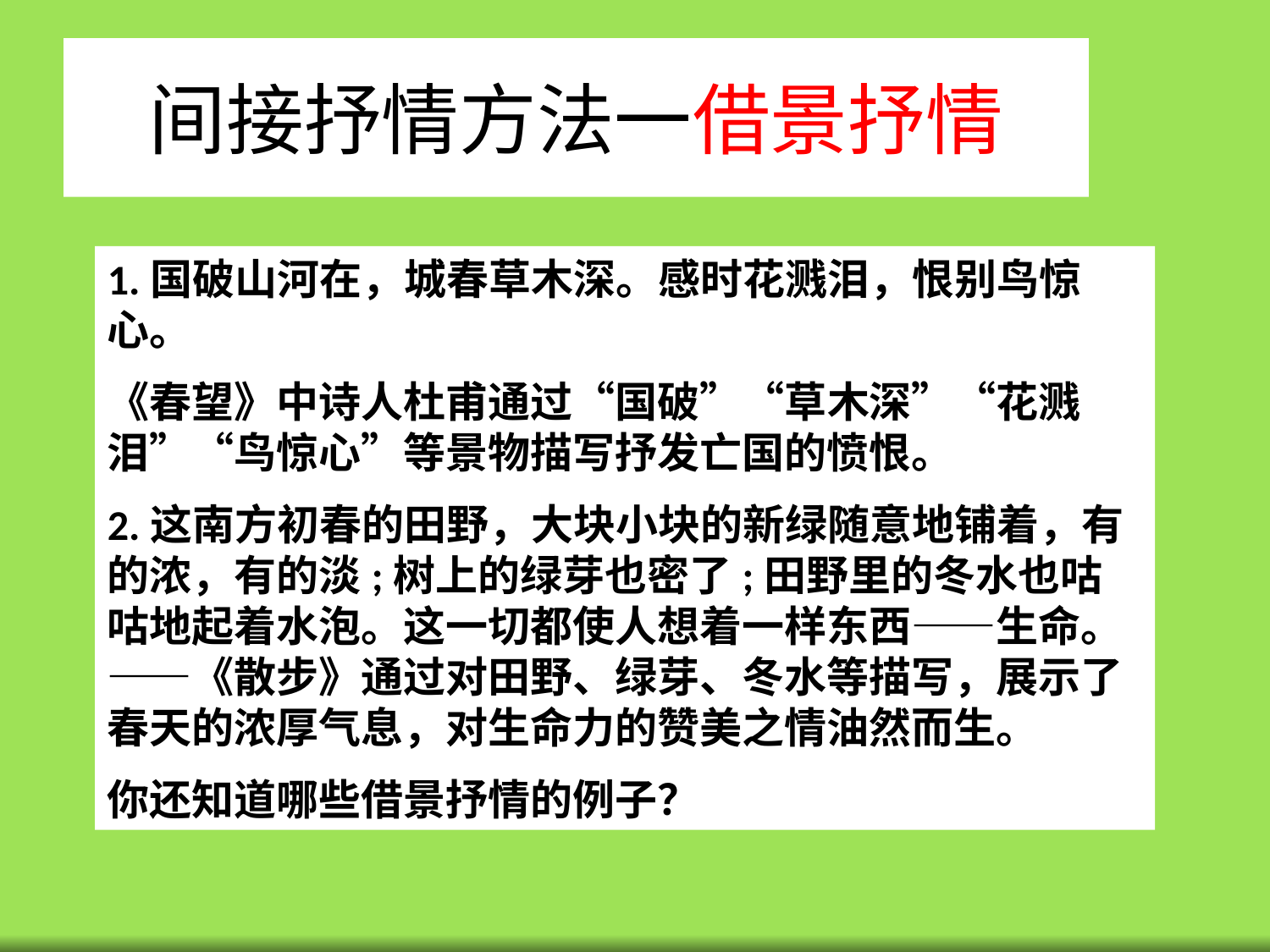

# 间接抒情方法一借景抒情
1.国破山河在，城春草木深。感时花溅泪，恨别鸟惊心。
《春望》中诗人杜甫通过“国破”“草木深”“花溅泪”“鸟惊心”等景物描写抒发亡国的愤恨。
2.这南方初春的田野，大块小块的新绿随意地铺着，有的浓，有的淡;树上的绿芽也密了;田野里的冬水也咕咕地起着水泡。这一切都使人想着一样东西——生命。 ——《散步》通过对田野、绿芽、冬水等描写，展示了春天的浓厚气息，对生命力的赞美之情油然而生。
你还知道哪些借景抒情的例子？